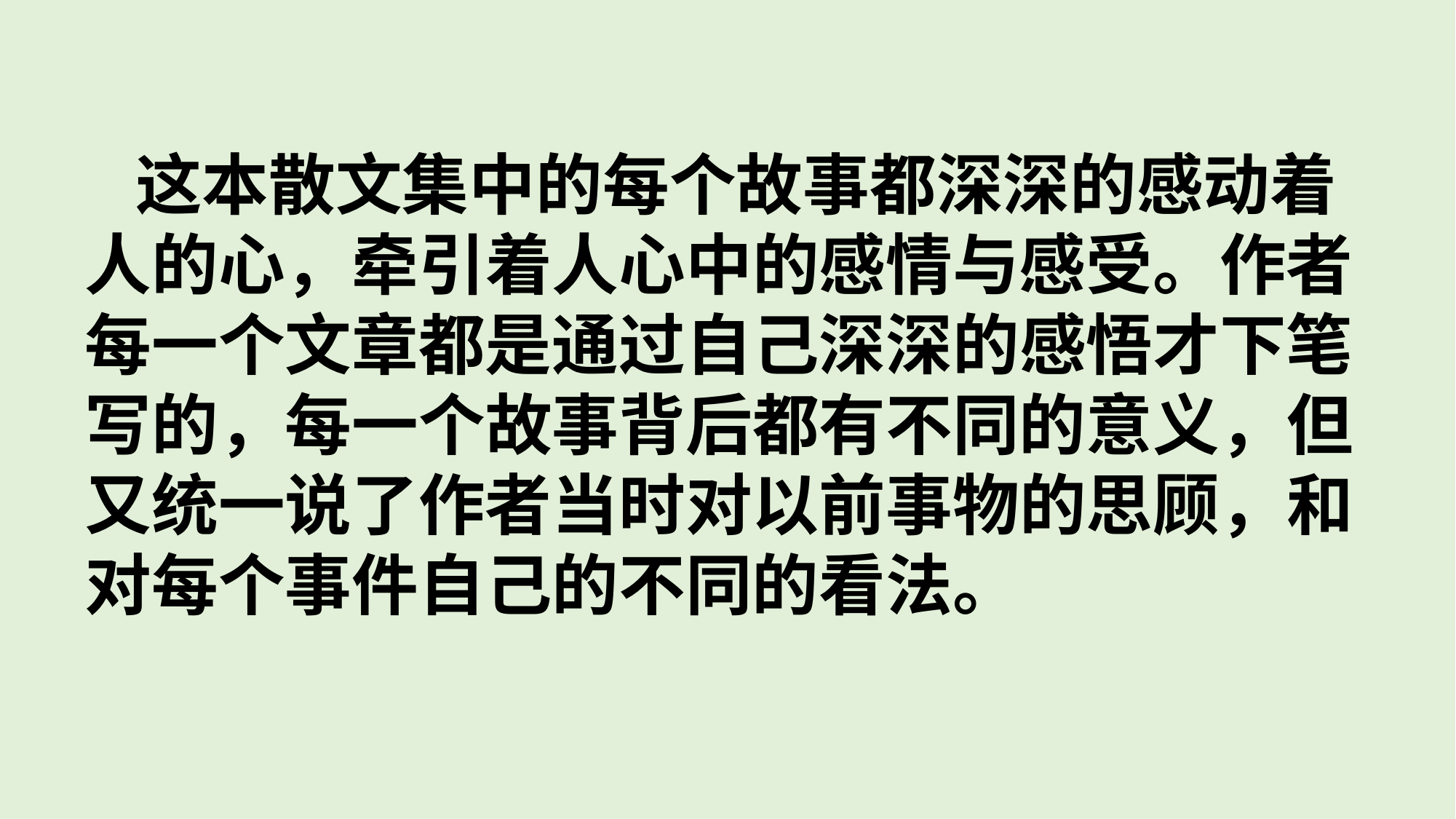

#
     这本散文集中的每个故事都深深的感动着人的心，牵引着人心中的感情与感受。作者每一个文章都是通过自己深深的感悟才下笔写的，每一个故事背后都有不同的意义，但又统一说了作者当时对以前事物的思顾，和对每个事件自己的不同的看法。